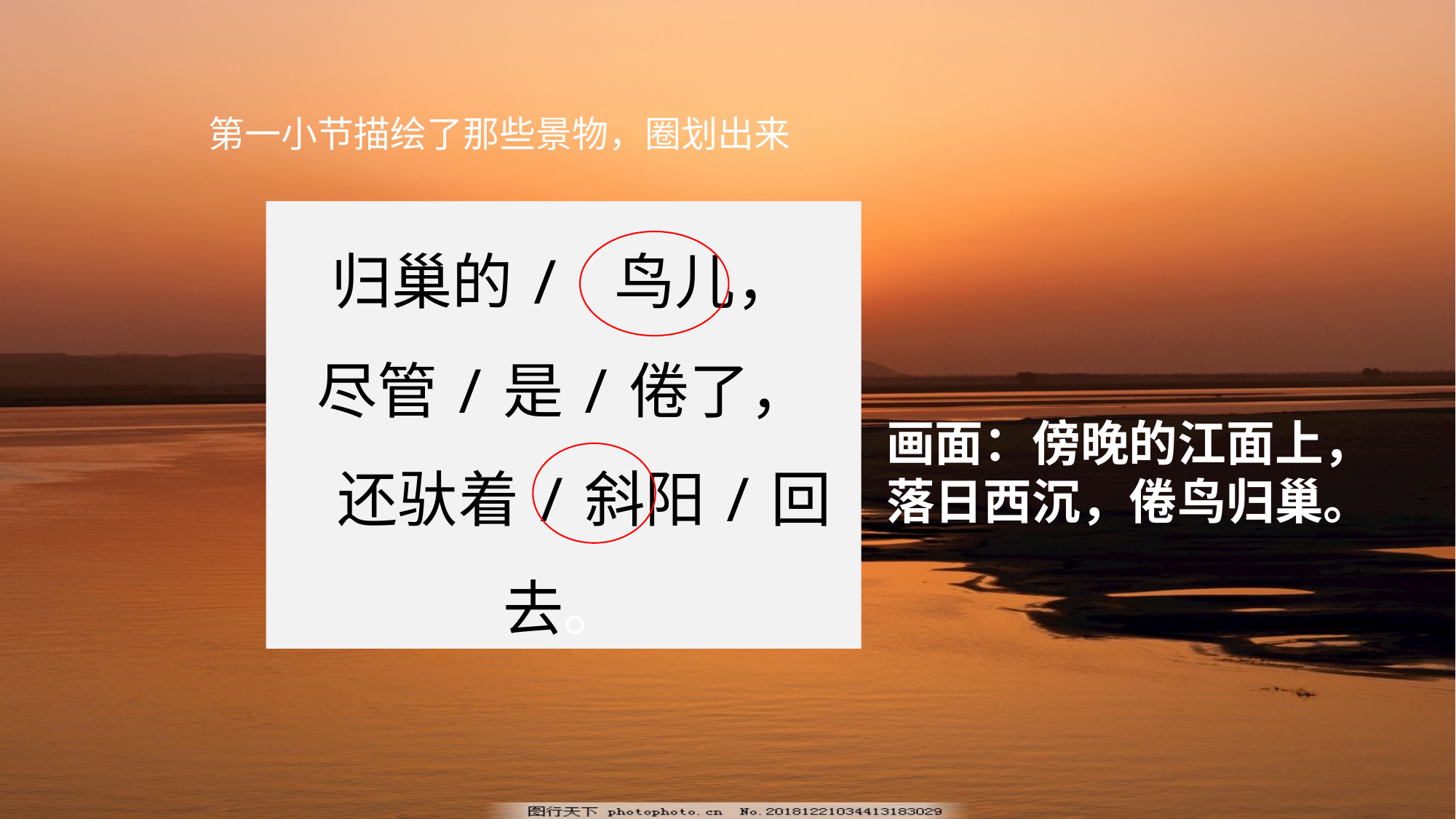

第一小节描绘了那些景物，圈划出来
归巢的/ 鸟儿，
尽管/是/倦了，
  还驮着/斜阳/回去。

画面：傍晚的江面上，落日西沉，倦鸟归巢。